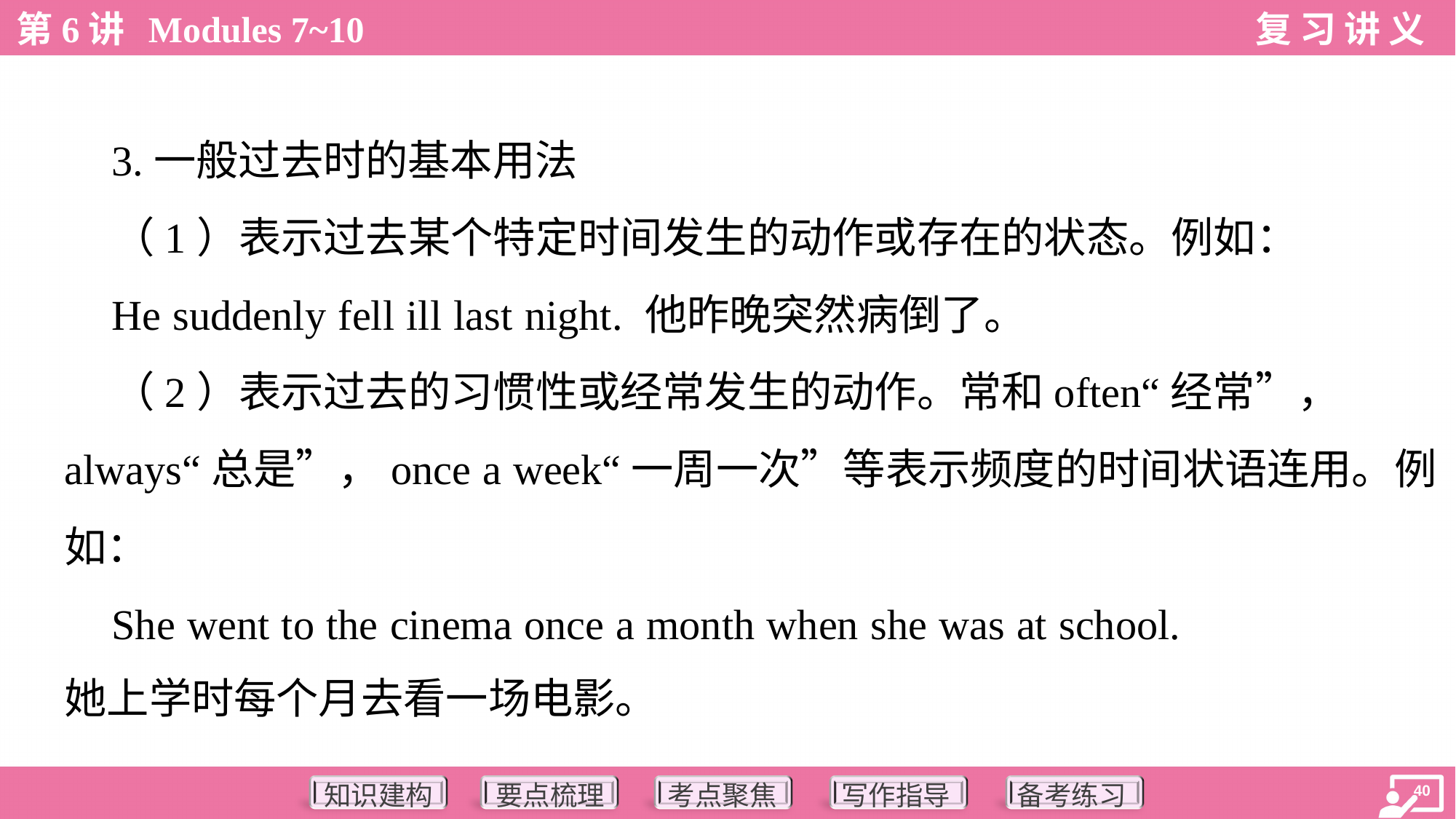

3.一般过去时的基本用法
    （1）表示过去某个特定时间发生的动作或存在的状态。例如：
    He suddenly fell ill last night. 他昨晚突然病倒了。
    （2）表示过去的习惯性或经常发生的动作。常和often“经常”，
always“总是”，once a week“一周一次”等表示频度的时间状语连用。例
如：
    She went to the cinema once a month when she was at school.
她上学时每个月去看一场电影。